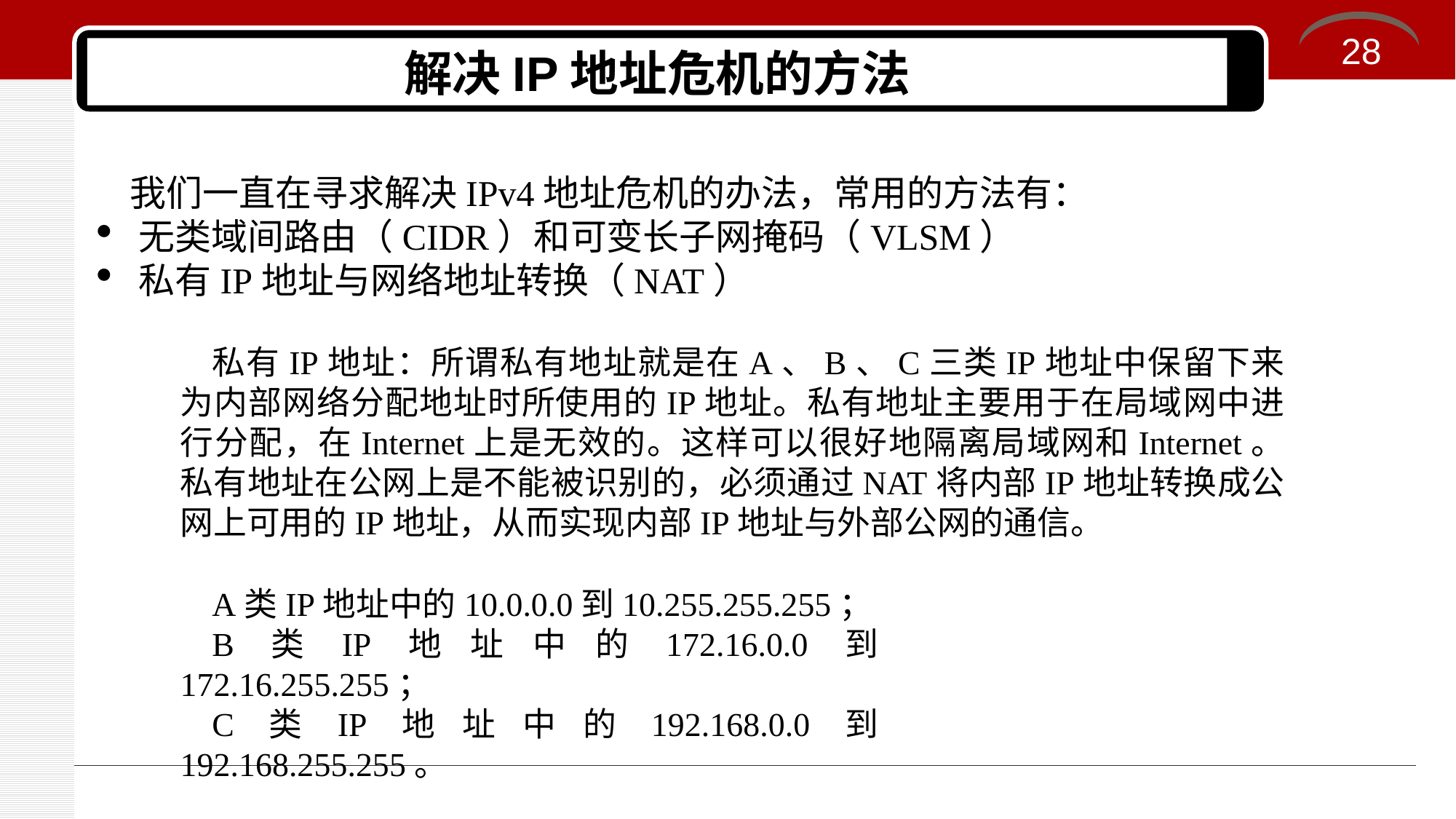

28
# 解决IP地址危机的方法
我们一直在寻求解决IPv4地址危机的办法，常用的方法有：
无类域间路由（CIDR）和可变长子网掩码（VLSM）
私有IP地址与网络地址转换（NAT）
私有IP地址：所谓私有地址就是在A、B、C三类IP地址中保留下来为内部网络分配地址时所使用的IP地址。私有地址主要用于在局域网中进行分配，在Internet上是无效的。这样可以很好地隔离局域网和Internet。私有地址在公网上是不能被识别的，必须通过NAT将内部IP地址转换成公网上可用的IP地址，从而实现内部IP地址与外部公网的通信。
A类IP地址中的10.0.0.0到10.255.255.255；
B类IP地址中的172.16.0.0到172.16.255.255；
C类IP地址中的192.168.0.0到192.168.255.255。